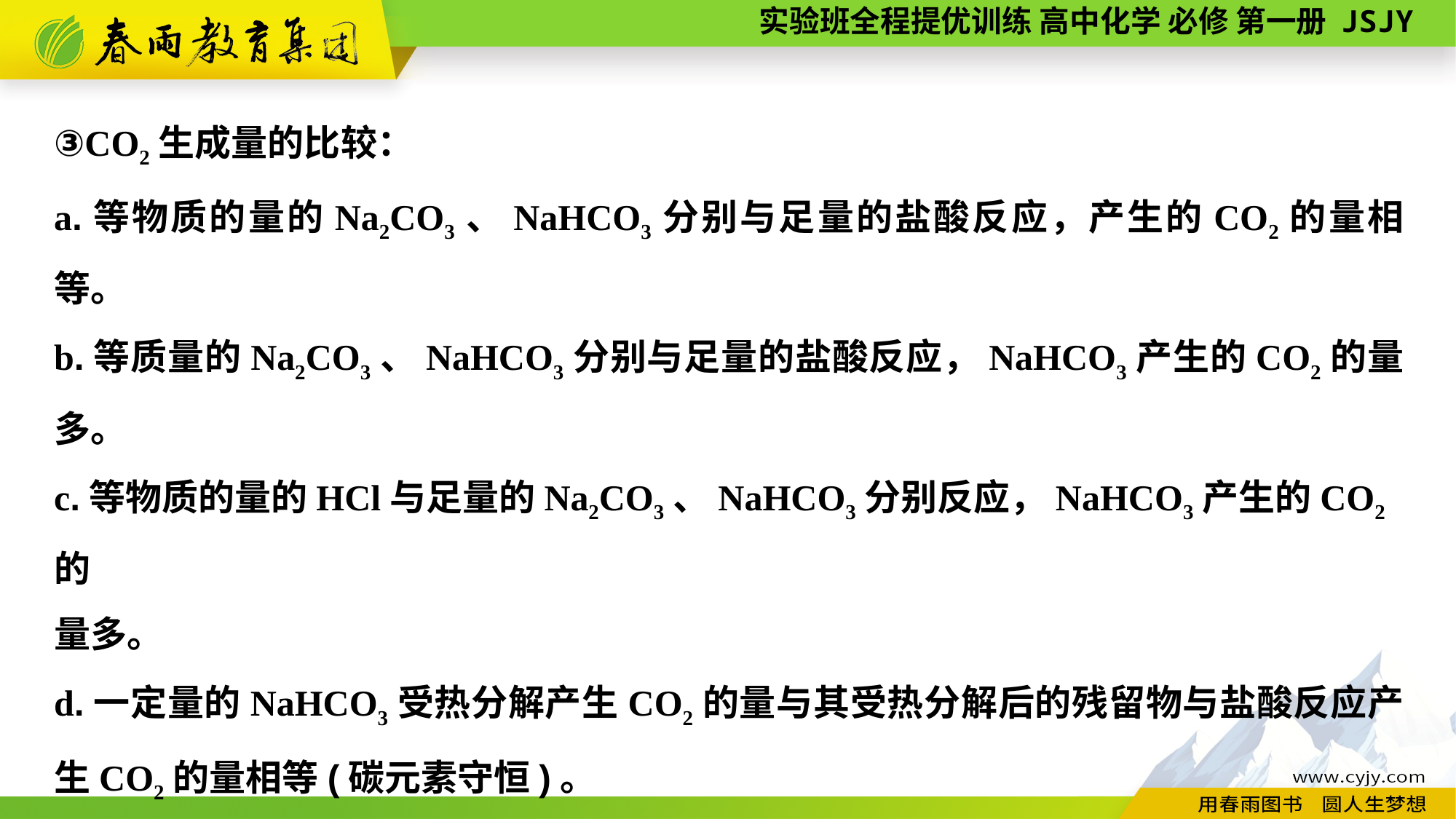

③CO2生成量的比较：
a.等物质的量的Na2CO3、NaHCO3分别与足量的盐酸反应，产生的CO2的量相等。
b.等质量的Na2CO3、NaHCO3分别与足量的盐酸反应，NaHCO3产生的CO2的量多。
c.等物质的量的HCl与足量的Na2CO3、NaHCO3分别反应，NaHCO3产生的CO2的
量多。
d.一定量的NaHCO3受热分解产生CO2的量与其受热分解后的残留物与盐酸反应产生CO2的量相等(碳元素守恒)。